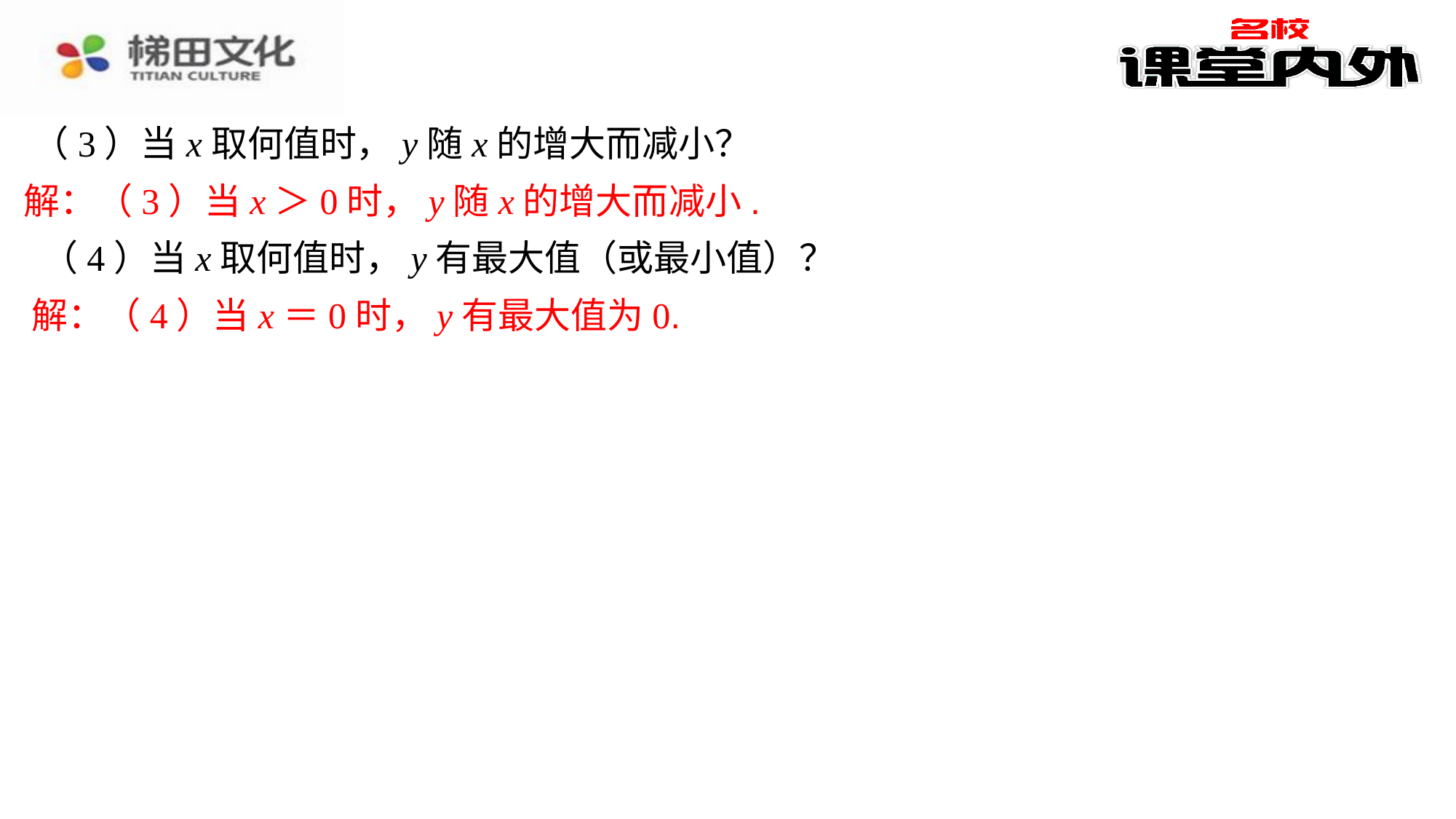

（3）当x取何值时，y随x的增大而减小？
解：（3）当x＞0时，y随x的增大而减小.
（4）当x取何值时，y有最大值（或最小值）？
解：（4）当x＝0时，y有最大值为0.